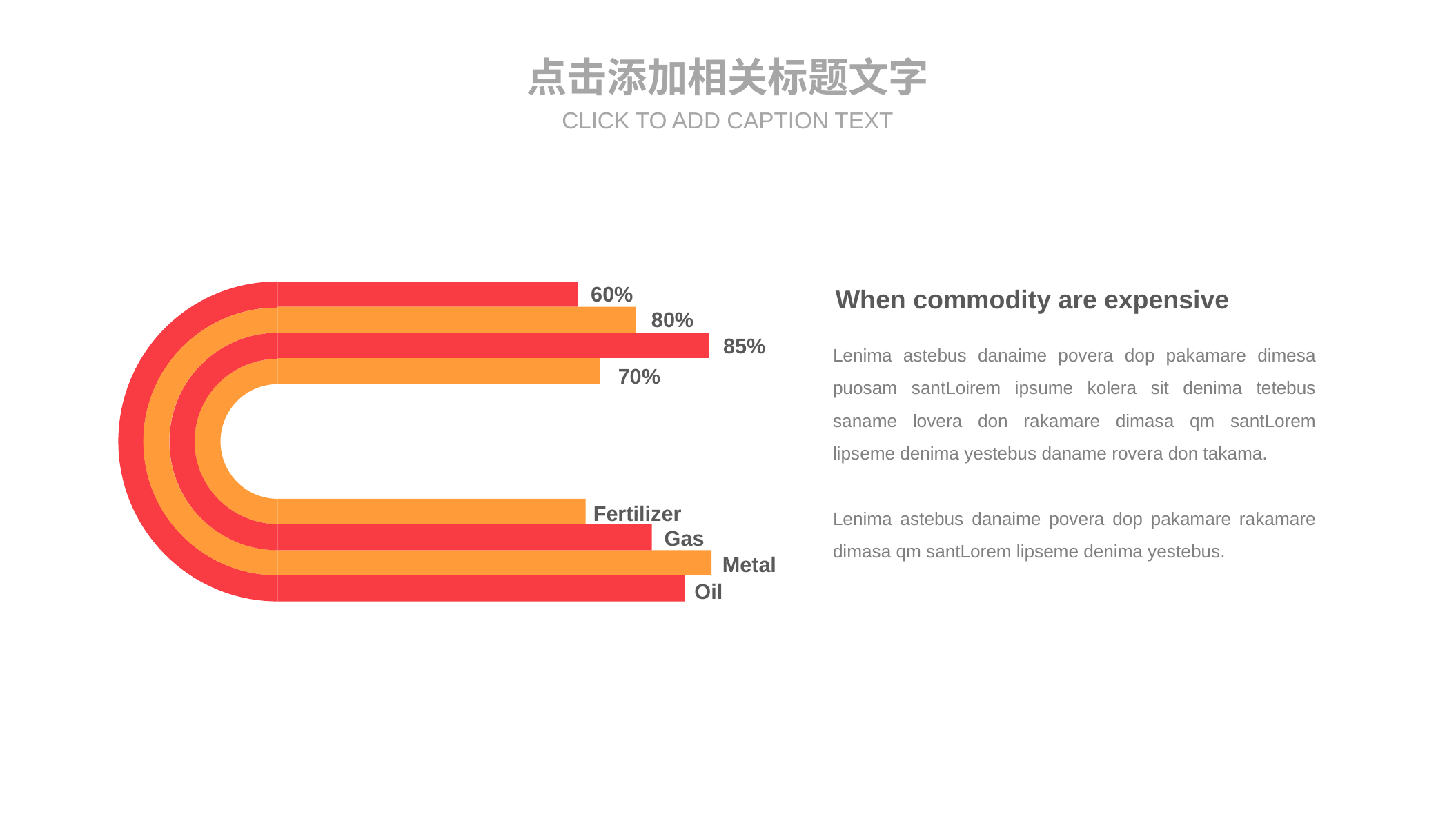

点击添加相关标题文字
CLICK TO ADD CAPTION TEXT
60%

Oil
When commodity are expensive
80%

Metal
85%

Gas
Lenima astebus danaime povera dop pakamare dimesa puosam santLoirem ipsume kolera sit denima tetebus saname lovera don rakamare dimasa qm santLorem lipseme denima yestebus daname rovera don takama.

Lenima astebus danaime povera dop pakamare rakamare dimasa qm santLorem lipseme denima yestebus.
70%

Fertilizer